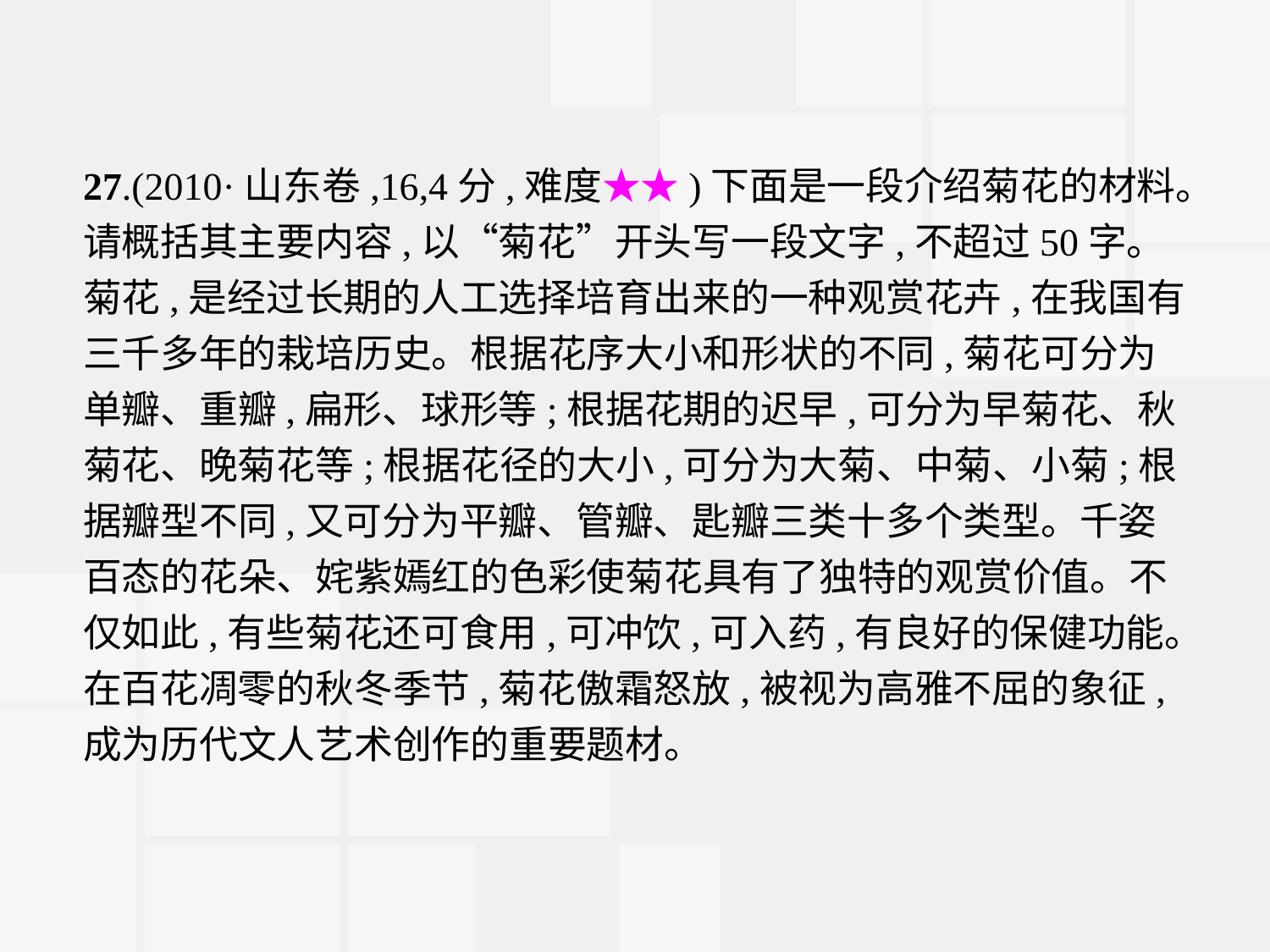

27.(2010·山东卷,16,4分,难度★★)下面是一段介绍菊花的材料。请概括其主要内容,以“菊花”开头写一段文字,不超过50字。
菊花,是经过长期的人工选择培育出来的一种观赏花卉,在我国有三千多年的栽培历史。根据花序大小和形状的不同,菊花可分为单瓣、重瓣,扁形、球形等;根据花期的迟早,可分为早菊花、秋菊花、晚菊花等;根据花径的大小,可分为大菊、中菊、小菊;根据瓣型不同,又可分为平瓣、管瓣、匙瓣三类十多个类型。千姿百态的花朵、姹紫嫣红的色彩使菊花具有了独特的观赏价值。不仅如此,有些菊花还可食用,可冲饮,可入药,有良好的保健功能。在百花凋零的秋冬季节,菊花傲霜怒放,被视为高雅不屈的象征,成为历代文人艺术创作的重要题材。